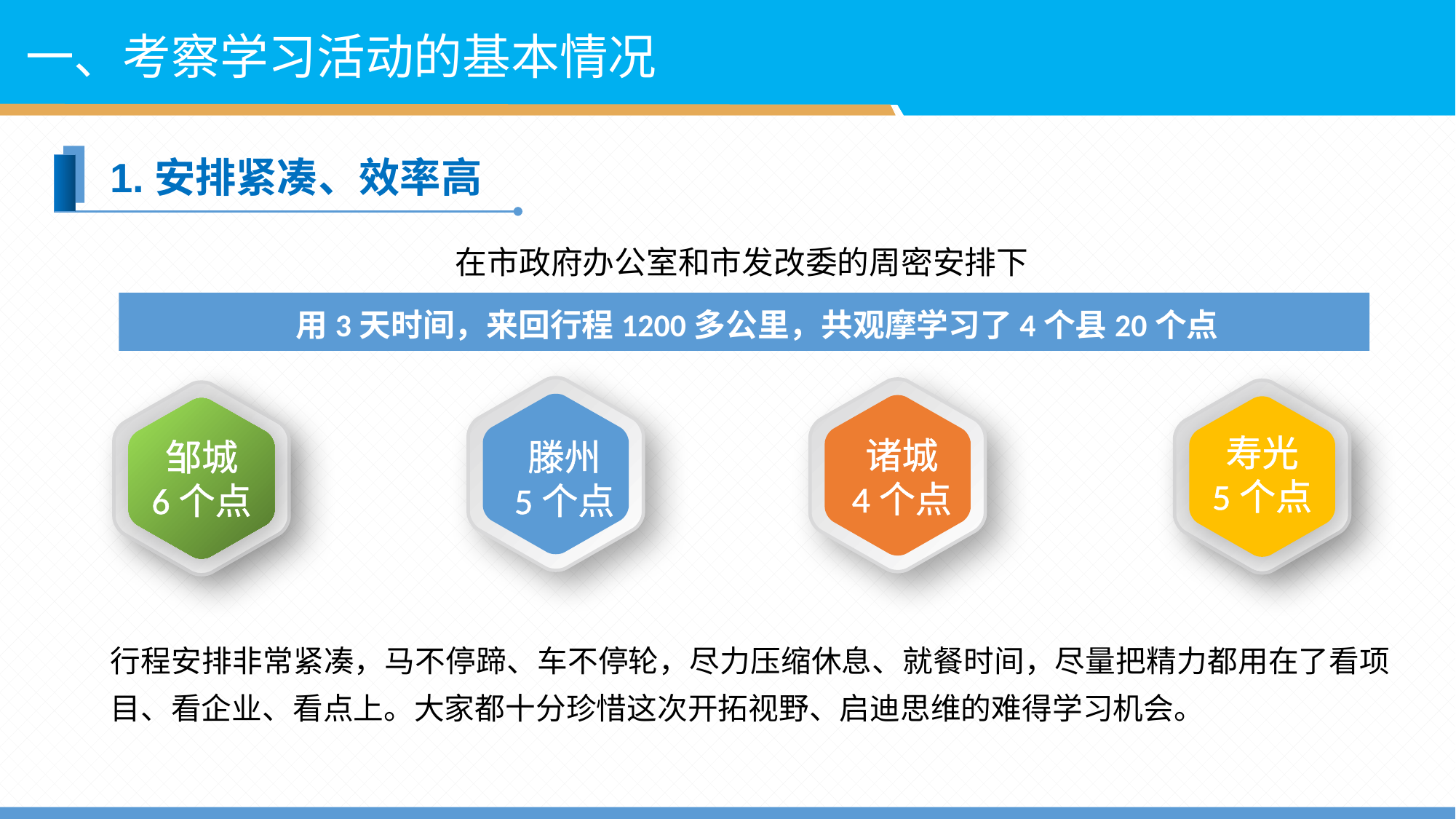

一、考察学习活动的基本情况

1.安排紧凑、效率高

在市政府办公室和市发改委的周密安排下
用3天时间，来回行程1200多公里，共观摩学习了4个县20个点

寿光
5个点
诸城
4个点
邹城
6个点
滕州
5个点
行程安排非常紧凑，马不停蹄、车不停轮，尽力压缩休息、就餐时间，尽量把精力都用在了看项目、看企业、看点上。大家都十分珍惜这次开拓视野、启迪思维的难得学习机会。